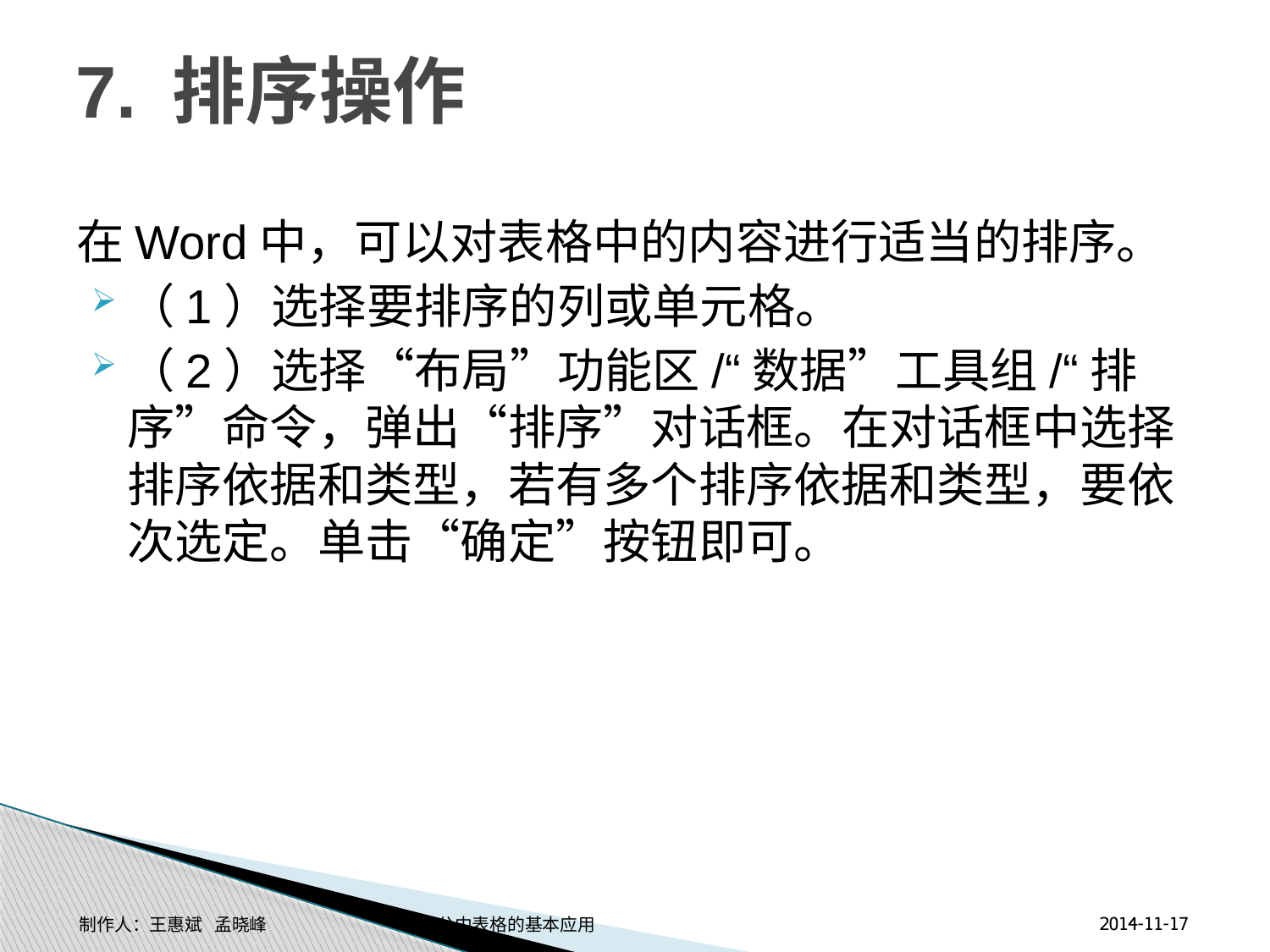

# 7. 排序操作
在Word中，可以对表格中的内容进行适当的排序。
（1）选择要排序的列或单元格。
（2）选择“布局”功能区/“数据”工具组/“排序”命令，弹出“排序”对话框。在对话框中选择排序依据和类型，若有多个排序依据和类型，要依次选定。单击“确定”按钮即可。
2014-11-17
制作人：王惠斌   孟晓峰                                      办公中表格的基本应用